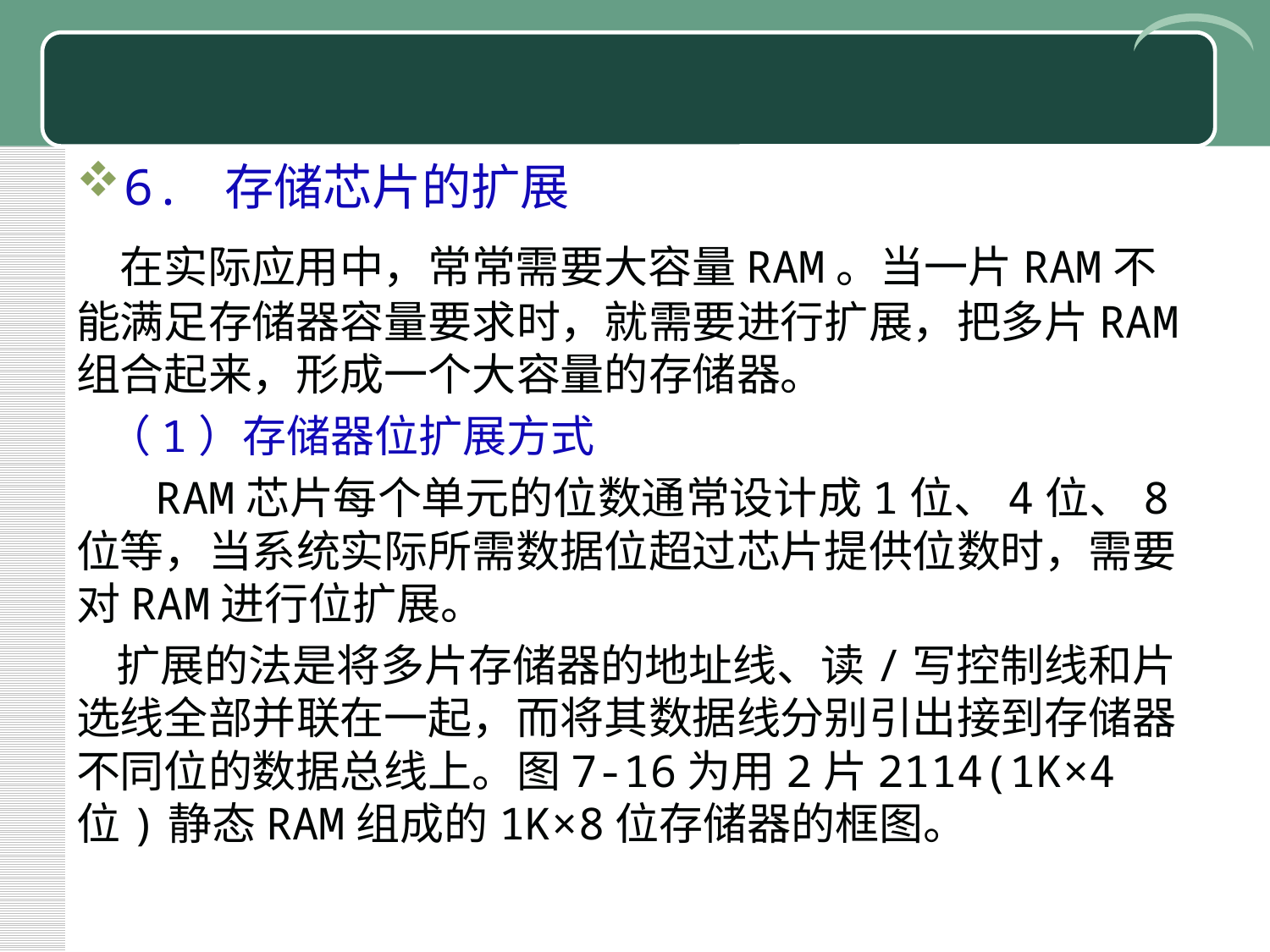

#
6. 存储芯片的扩展
   在实际应用中，常常需要大容量RAM。当一片RAM不能满足存储器容量要求时，就需要进行扩展，把多片RAM组合起来，形成一个大容量的存储器。
  （1）存储器位扩展方式
   RAM芯片每个单元的位数通常设计成1位、4位、8位等，当系统实际所需数据位超过芯片提供位数时，需要对RAM进行位扩展。
   扩展的法是将多片存储器的地址线、读/写控制线和片选线全部并联在一起，而将其数据线分别引出接到存储器不同位的数据总线上。图7-16为用2片2114(1K×4位)静态RAM组成的1K×8位存储器的框图。